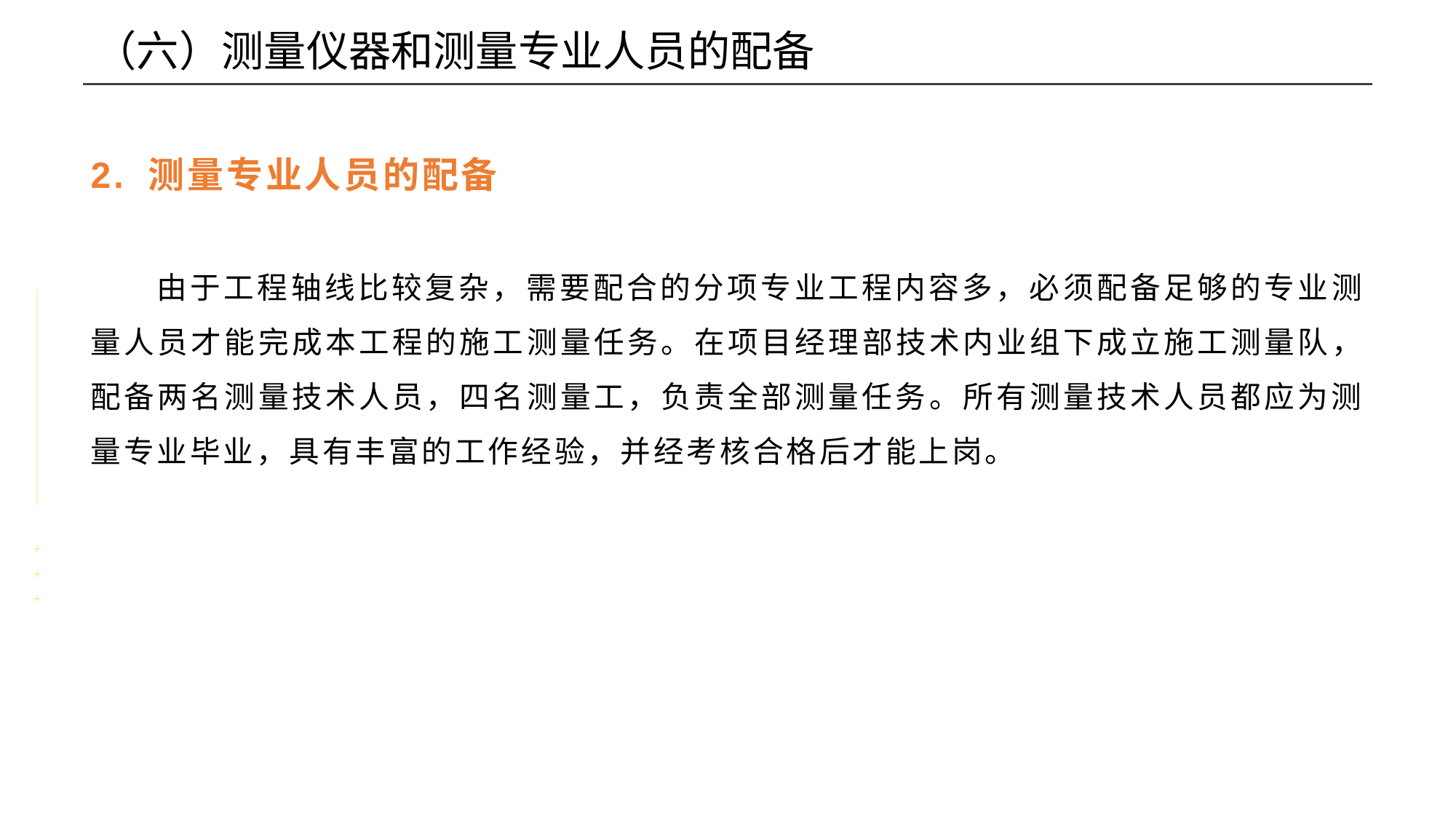

（六）测量仪器和测量专业人员的配备
2. 测量专业人员的配备

由于工程轴线比较复杂，需要配合的分项专业工程内容多，必须配备足够的专业测量人员才能完成本工程的施工测量任务。在项目经理部技术内业组下成立施工测量队，配备两名测量技术人员，四名测量工，负责全部测量任务。所有测量技术人员都应为测量专业毕业，具有丰富的工作经验，并经考核合格后才能上岗。